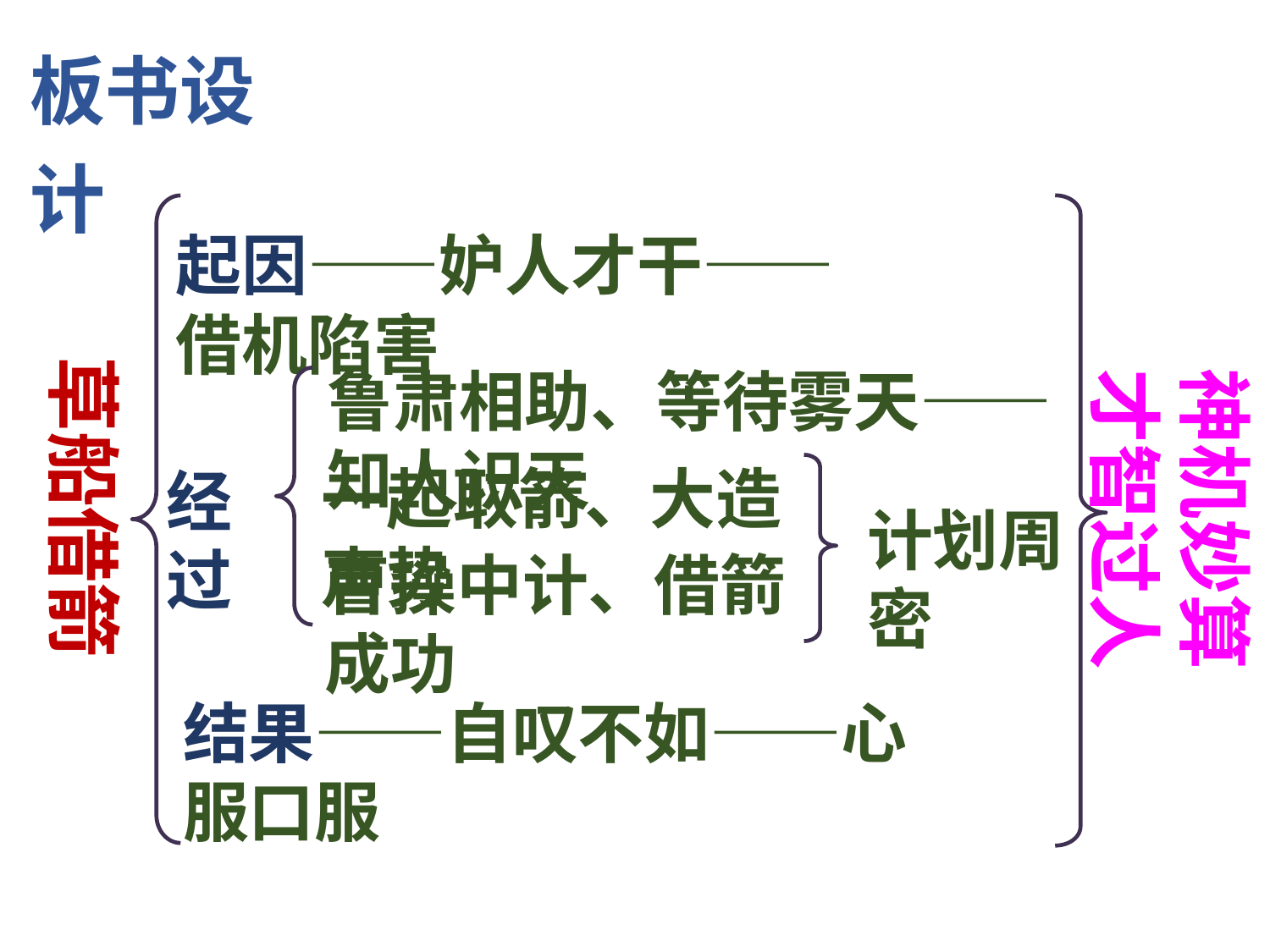

板书设计

起因——妒人才干——借机陷害
神机妙算
才智过人
草船借箭
鲁肃相助、等待雾天——知人识天

一起取箭、大造声势
经过

计划周密
曹操中计、借箭成功
结果——自叹不如——心服口服